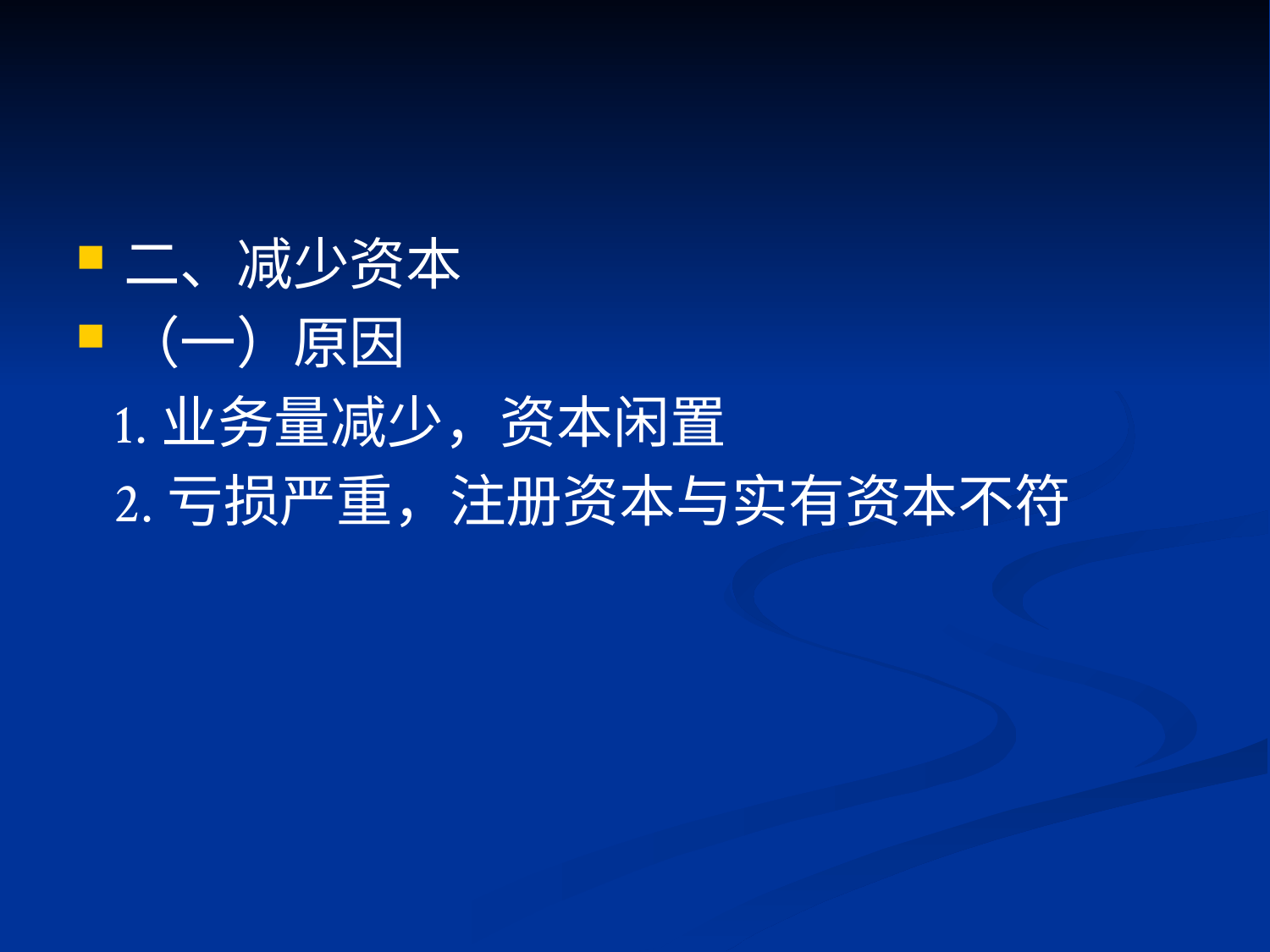

#
二、减少资本
（一）原因
   1.业务量减少，资本闲置
   2.亏损严重，注册资本与实有资本不符